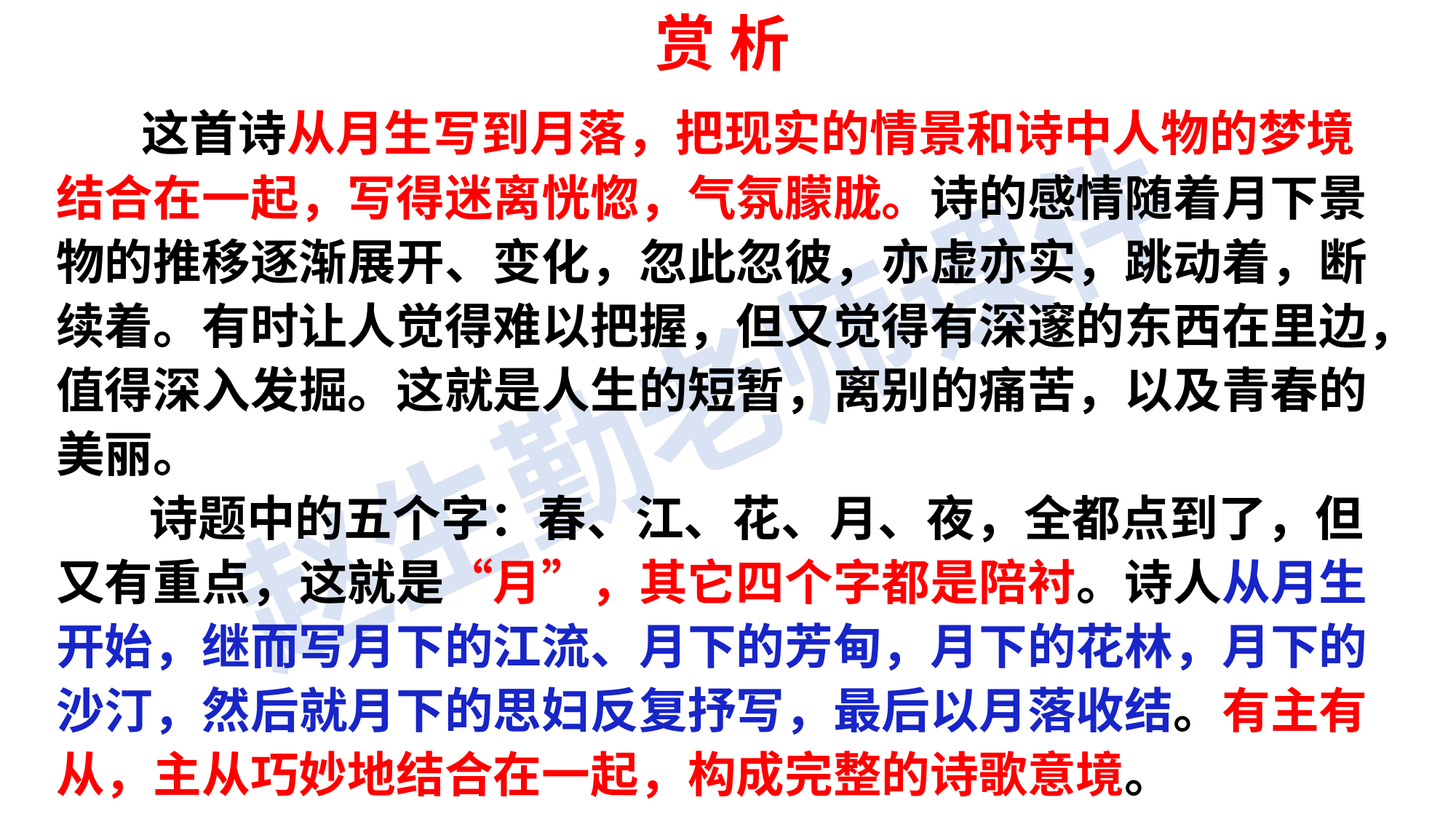

赏 析
　　这首诗从月生写到月落，把现实的情景和诗中人物的梦境结合在一起，写得迷离恍惚，气氛朦胧。诗的感情随着月下景物的推移逐渐展开、变化，忽此忽彼，亦虚亦实，跳动着，断续着。有时让人觉得难以把握，但又觉得有深邃的东西在里边，值得深入发掘。这就是人生的短暂，离别的痛苦，以及青春的美丽。
 　  诗题中的五个字：春、江、花、月、夜，全都点到了，但又有重点，这就是“月”，其它四个字都是陪衬。诗人从月生开始，继而写月下的江流、月下的芳甸，月下的花林，月下的沙汀，然后就月下的思妇反复抒写，最后以月落收结。有主有从，主从巧妙地结合在一起，构成完整的诗歌意境。